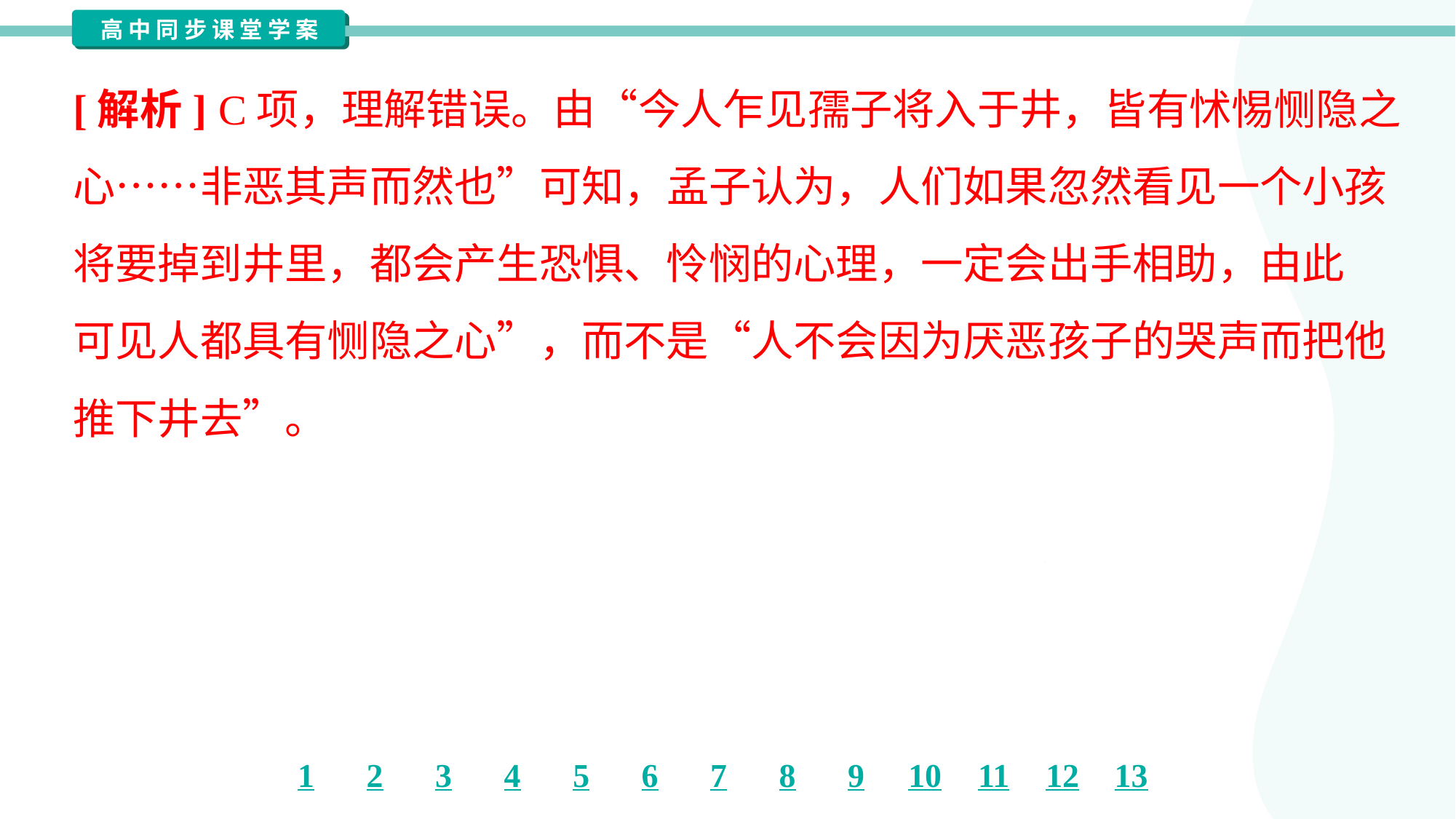

[解析] C项，理解错误。由“今人乍见孺子将入于井，皆有怵惕恻隐之
心……非恶其声而然也”可知，孟子认为，人们如果忽然看见一个小孩
将要掉到井里，都会产生恐惧、怜悯的心理，一定会出手相助，由此
可见人都具有恻隐之心”，而不是“人不会因为厌恶孩子的哭声而把他
推下井去”。